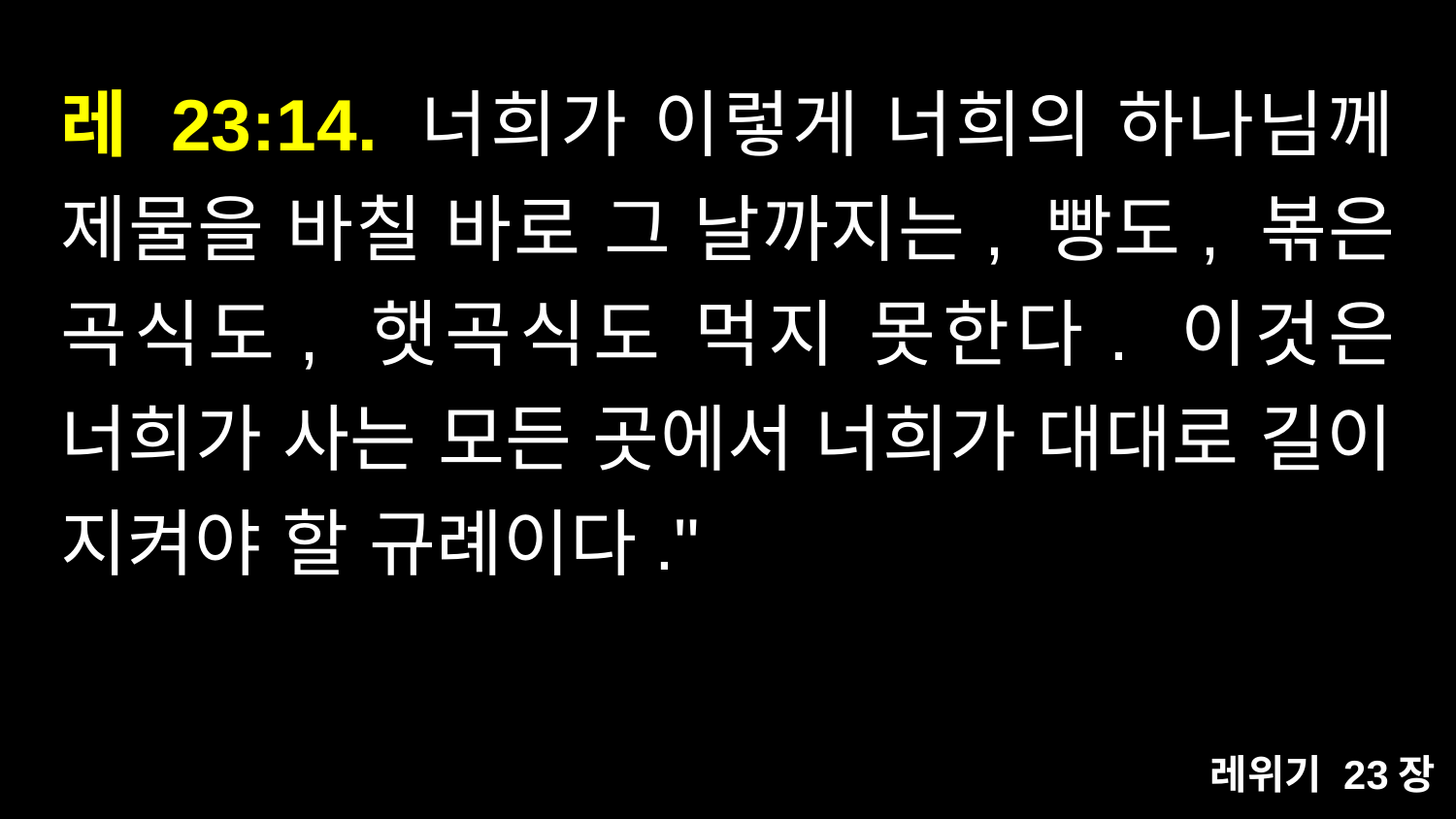

# 레 23:14. 너희가 이렇게 너희의 하나님께 제물을 바칠 바로 그 날까지는, 빵도, 볶은 곡식도, 햇곡식도 먹지 못한다. 이것은 너희가 사는 모든 곳에서 너희가 대대로 길이 지켜야 할 규례이다."
레위기 23장